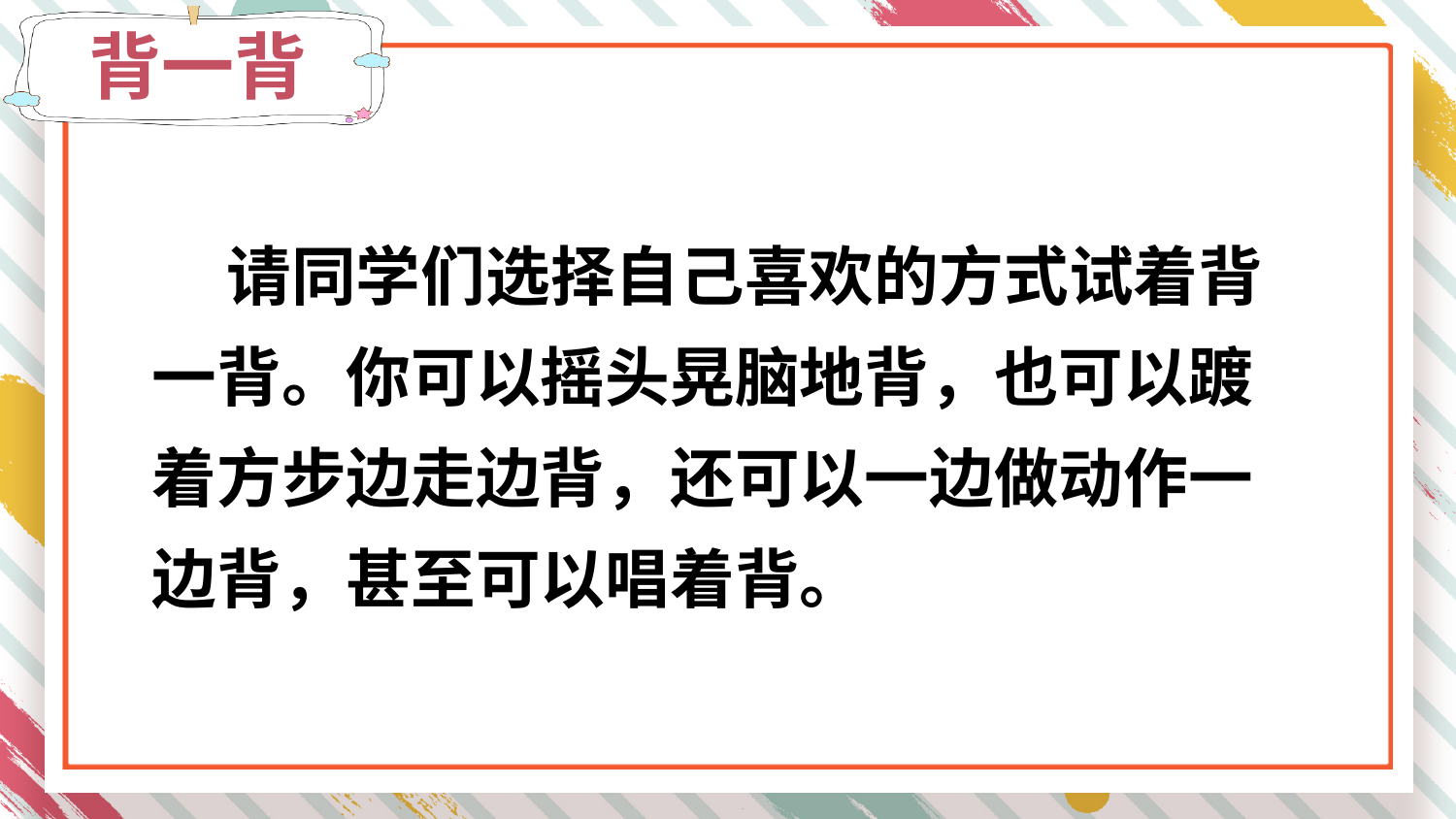

背一背
    请同学们选择自己喜欢的方式试着背一背。你可以摇头晃脑地背，也可以踱着方步边走边背，还可以一边做动作一边背，甚至可以唱着背。